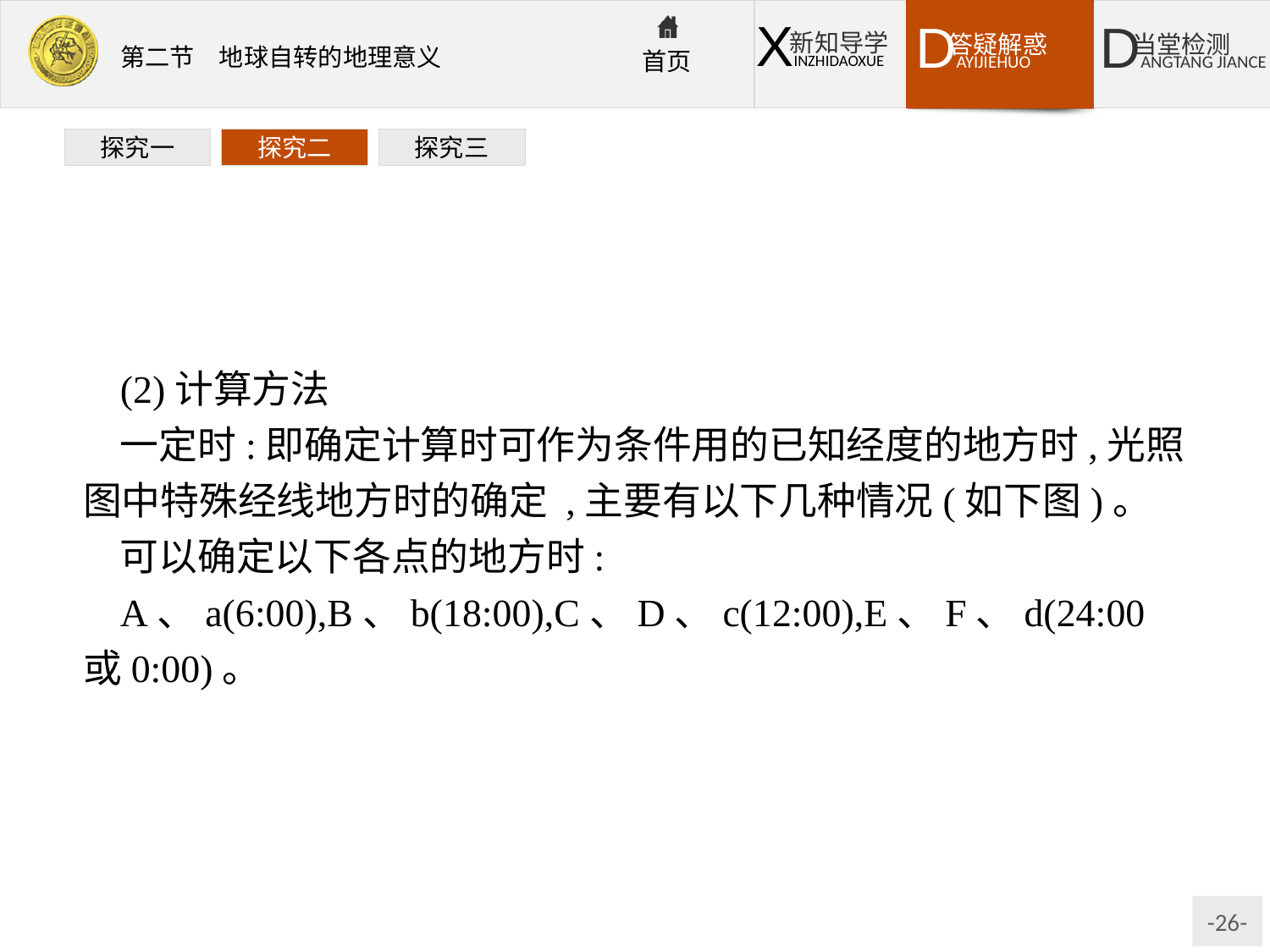

探究一
探究二
探究三
(2)计算方法
一定时:即确定计算时可作为条件用的已知经度的地方时,光照图中特殊经线地方时的确定 ,主要有以下几种情况(如下图)。
可以确定以下各点的地方时:
A、a(6:00),B、b(18:00),C、D、c(12:00),E、F、d(24:00或0:00)。